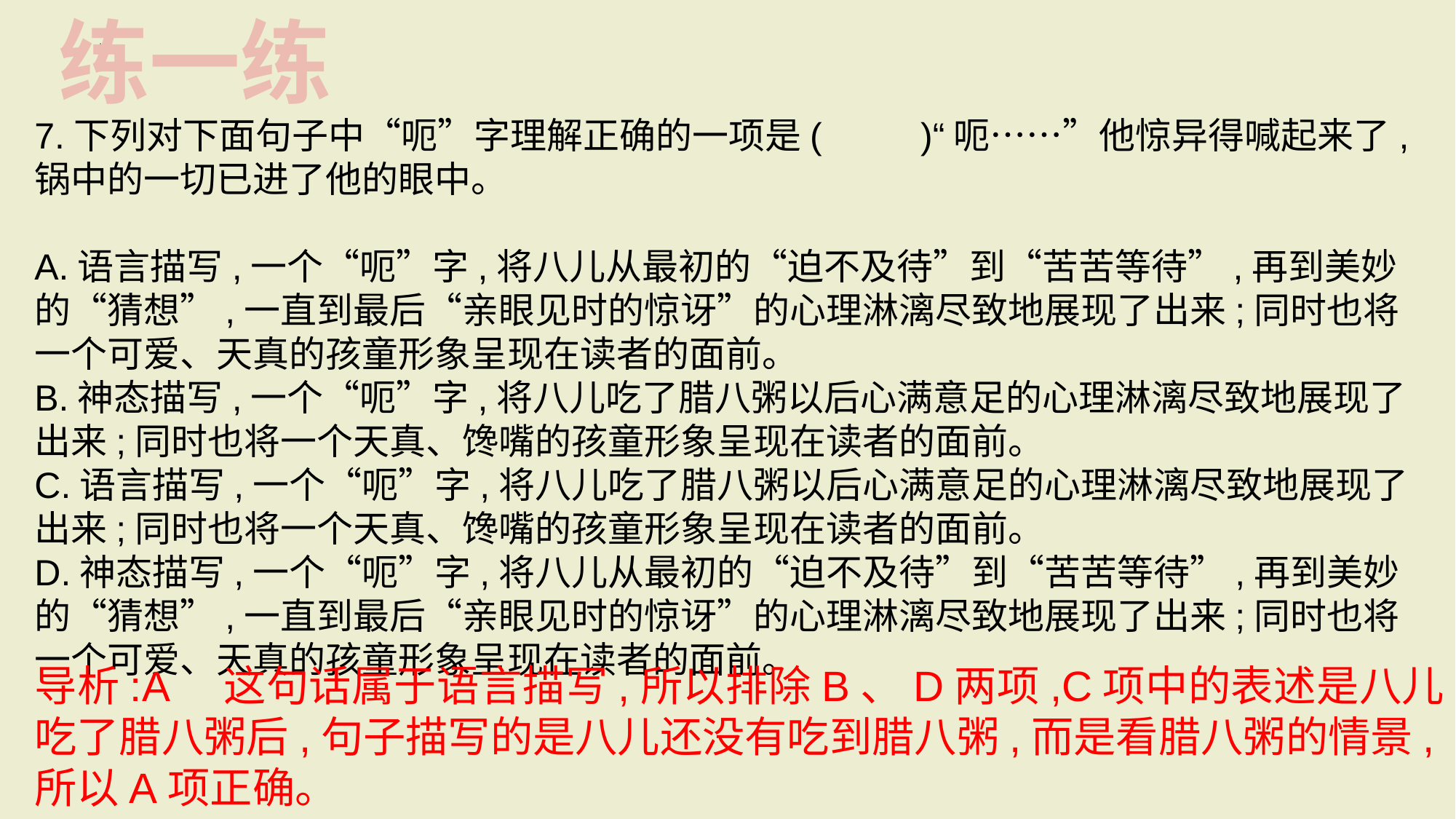

练一练
7.下列对下面句子中“呃”字理解正确的一项是(　 　)“呃……”他惊异得喊起来了,锅中的一切已进了他的眼中。

A.语言描写,一个“呃”字,将八儿从最初的“迫不及待”到“苦苦等待”,再到美妙的“猜想”,一直到最后“亲眼见时的惊讶”的心理淋漓尽致地展现了出来;同时也将一个可爱、天真的孩童形象呈现在读者的面前。
B.神态描写,一个“呃”字,将八儿吃了腊八粥以后心满意足的心理淋漓尽致地展现了出来;同时也将一个天真、馋嘴的孩童形象呈现在读者的面前。
C.语言描写,一个“呃”字,将八儿吃了腊八粥以后心满意足的心理淋漓尽致地展现了出来;同时也将一个天真、馋嘴的孩童形象呈现在读者的面前。
D.神态描写,一个“呃”字,将八儿从最初的“迫不及待”到“苦苦等待”,再到美妙的“猜想”,一直到最后“亲眼见时的惊讶”的心理淋漓尽致地展现了出来;同时也将一个可爱、天真的孩童形象呈现在读者的面前。
导析:A　这句话属于语言描写,所以排除B、D两项,C项中的表述是八儿吃了腊八粥后,句子描写的是八儿还没有吃到腊八粥,而是看腊八粥的情景,所以A项正确。